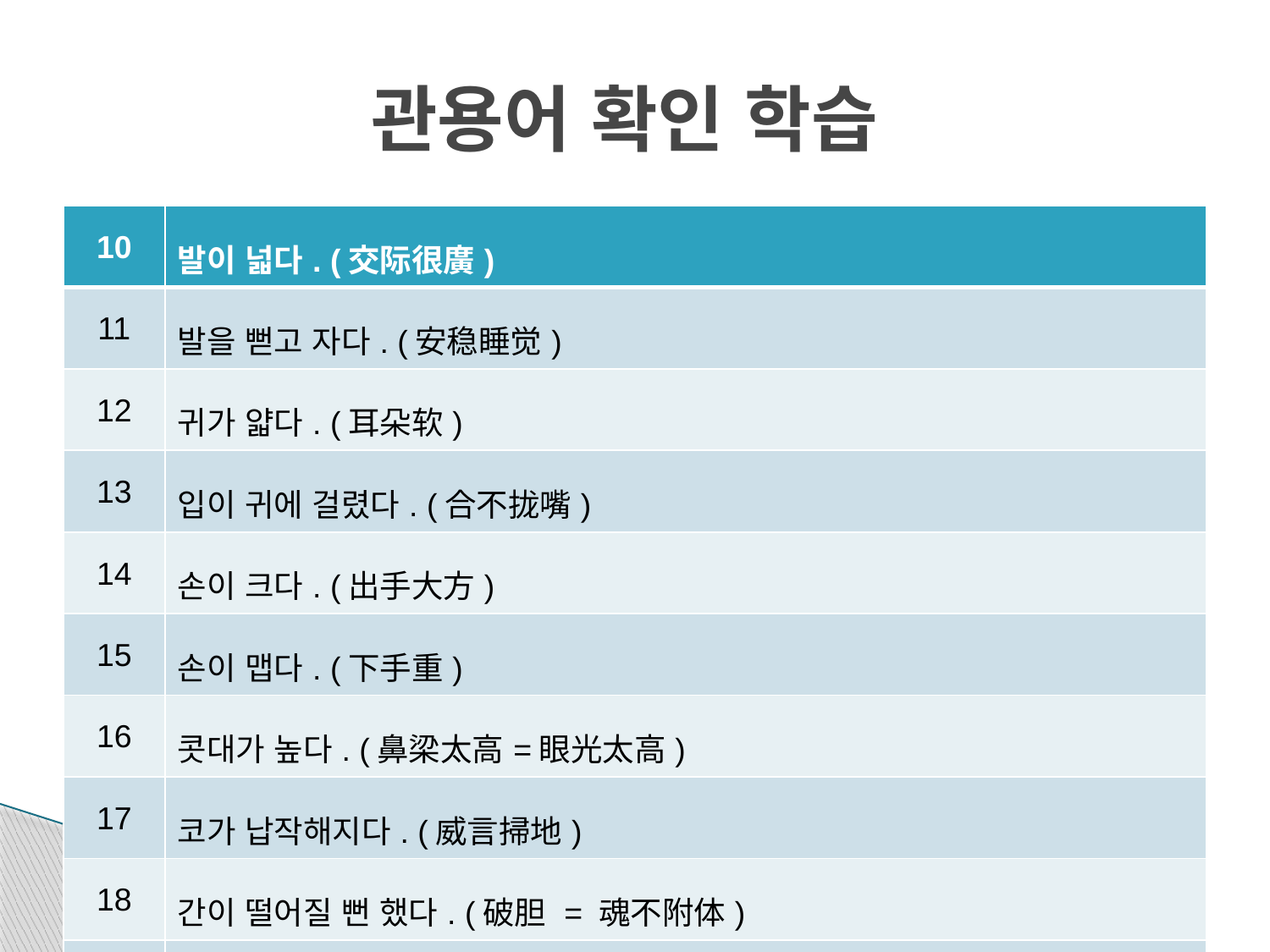

# 관용어 확인 학습
| 10 | 발이 넓다. (交际很廣) |
| --- | --- |
| 11 | 발을 뻗고 자다. (安稳睡觉) |
| 12 | 귀가 얇다. (耳朵软) |
| 13 | 입이 귀에 걸렸다. (合不拢嘴) |
| 14 | 손이 크다. (出手大方) |
| 15 | 손이 맵다. (下手重) |
| 16 | 콧대가 높다. (鼻梁太高=眼光太高) |
| 17 | 코가 납작해지다. (威言掃地) |
| 18 | 간이 떨어질 뻔 했다. (破胆 = 魂不附体) |
| 19 | 간이 콩알만해졌다. (胆小怕事=胆小如鼠) |